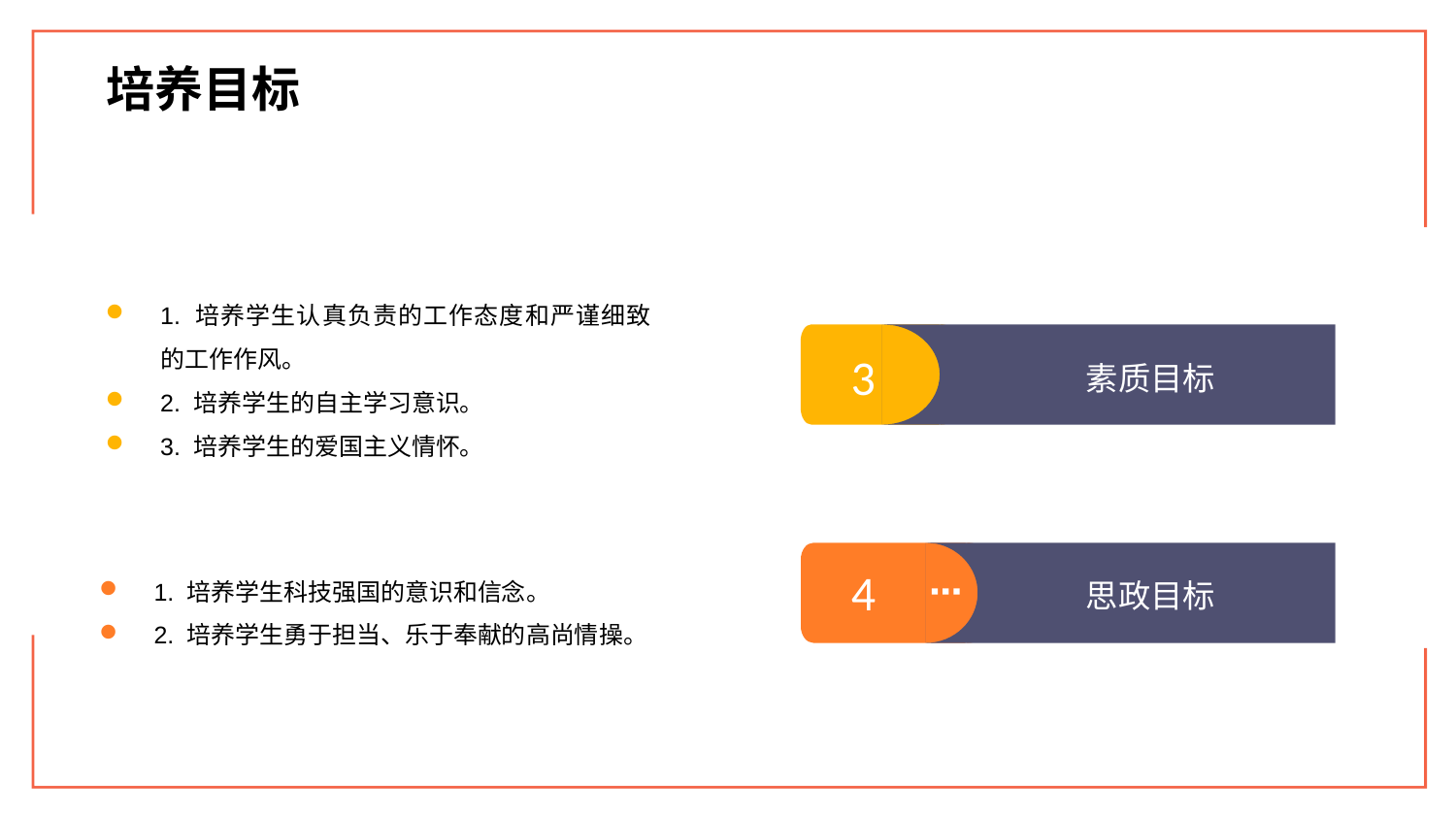

培养目标
1. 培养学生认真负责的工作态度和严谨细致的工作作风。
2. 培养学生的自主学习意识。
3. 培养学生的爱国主义情怀。

3
素质目标

4
思政目标

1. 培养学生科技强国的意识和信念。
2. 培养学生勇于担当、乐于奉献的高尚情操。